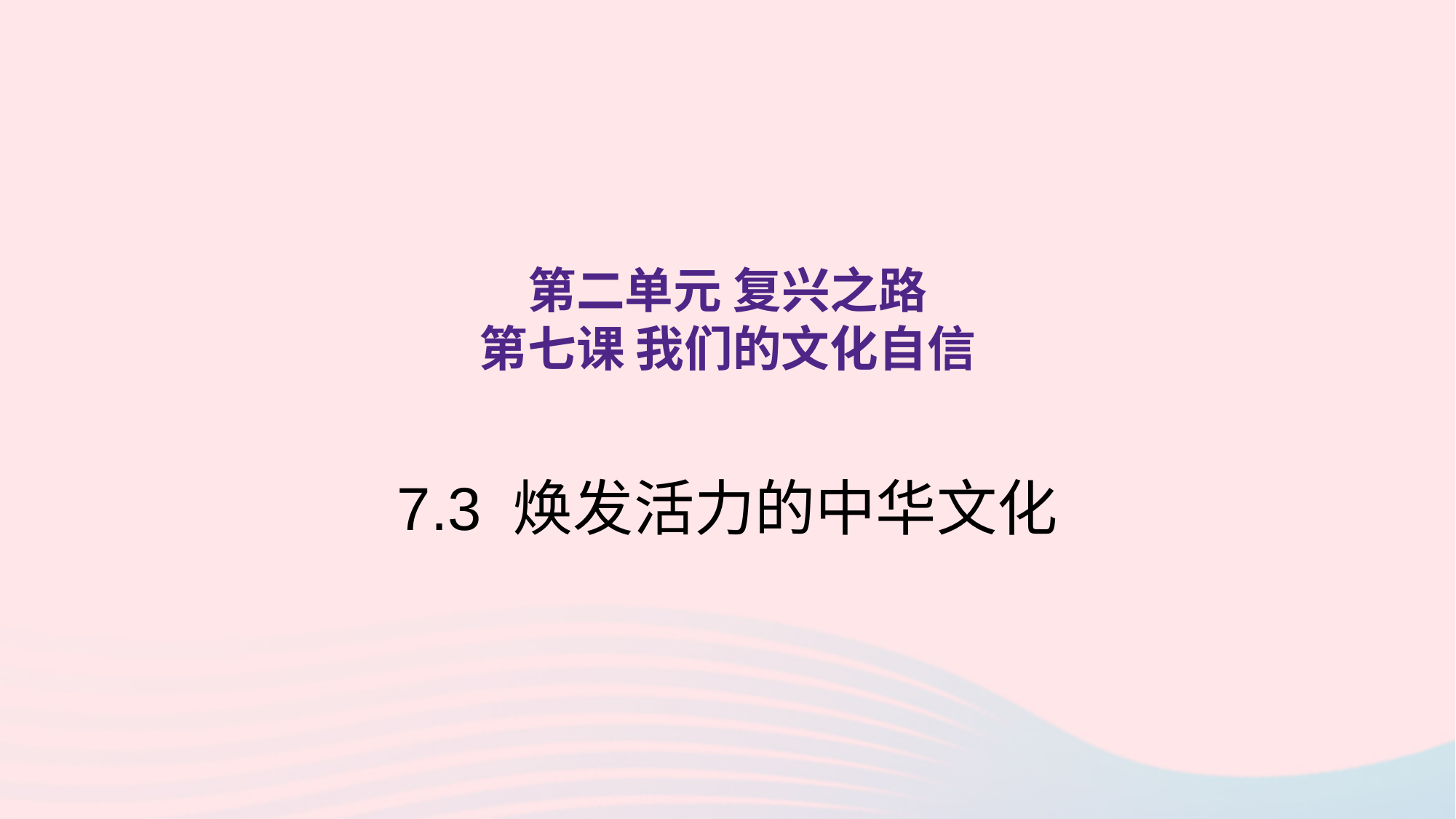

# 第二单元 复兴之路 第七课 我们的文化自信
7.3 焕发活力的中华文化